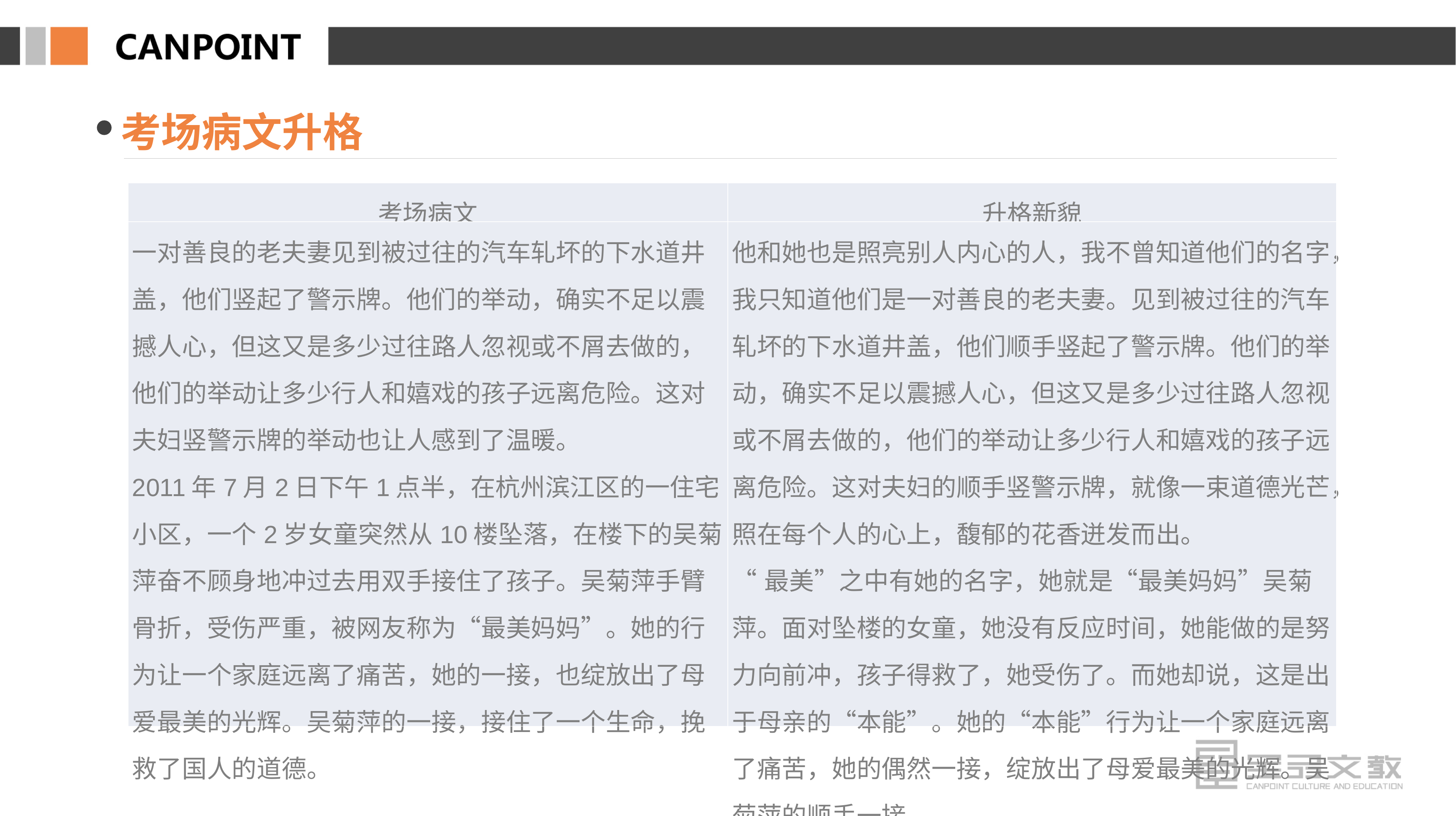

考场病文升格

| 考场病文 | 升格新貌 |
| --- | --- |
| 一对善良的老夫妻见到被过往的汽车轧坏的下水道井盖，他们竖起了警示牌。他们的举动，确实不足以震撼人心，但这又是多少过往路人忽视或不屑去做的，他们的举动让多少行人和嬉戏的孩子远离危险。这对夫妇竖警示牌的举动也让人感到了温暖。 2011年7月2日下午1点半，在杭州滨江区的一住宅小区，一个2岁女童突然从10楼坠落，在楼下的吴菊萍奋不顾身地冲过去用双手接住了孩子。吴菊萍手臂骨折，受伤严重，被网友称为“最美妈妈”。她的行为让一个家庭远离了痛苦，她的一接，也绽放出了母爱最美的光辉。吴菊萍的一接，接住了一个生命，挽救了国人的道德。 | 他和她也是照亮别人内心的人，我不曾知道他们的名字，我只知道他们是一对善良的老夫妻。见到被过往的汽车轧坏的下水道井盖，他们顺手竖起了警示牌。他们的举动，确实不足以震撼人心，但这又是多少过往路人忽视或不屑去做的，他们的举动让多少行人和嬉戏的孩子远离危险。这对夫妇的顺手竖警示牌，就像一束道德光芒，照在每个人的心上，馥郁的花香迸发而出。 “最美”之中有她的名字，她就是“最美妈妈”吴菊萍。面对坠楼的女童，她没有反应时间，她能做的是努力向前冲，孩子得救了，她受伤了。而她却说，这是出于母亲的“本能”。她的“本能”行为让一个家庭远离了痛苦，她的偶然一接，绽放出了母爱最美的光辉。吴菊萍的顺手一接， |